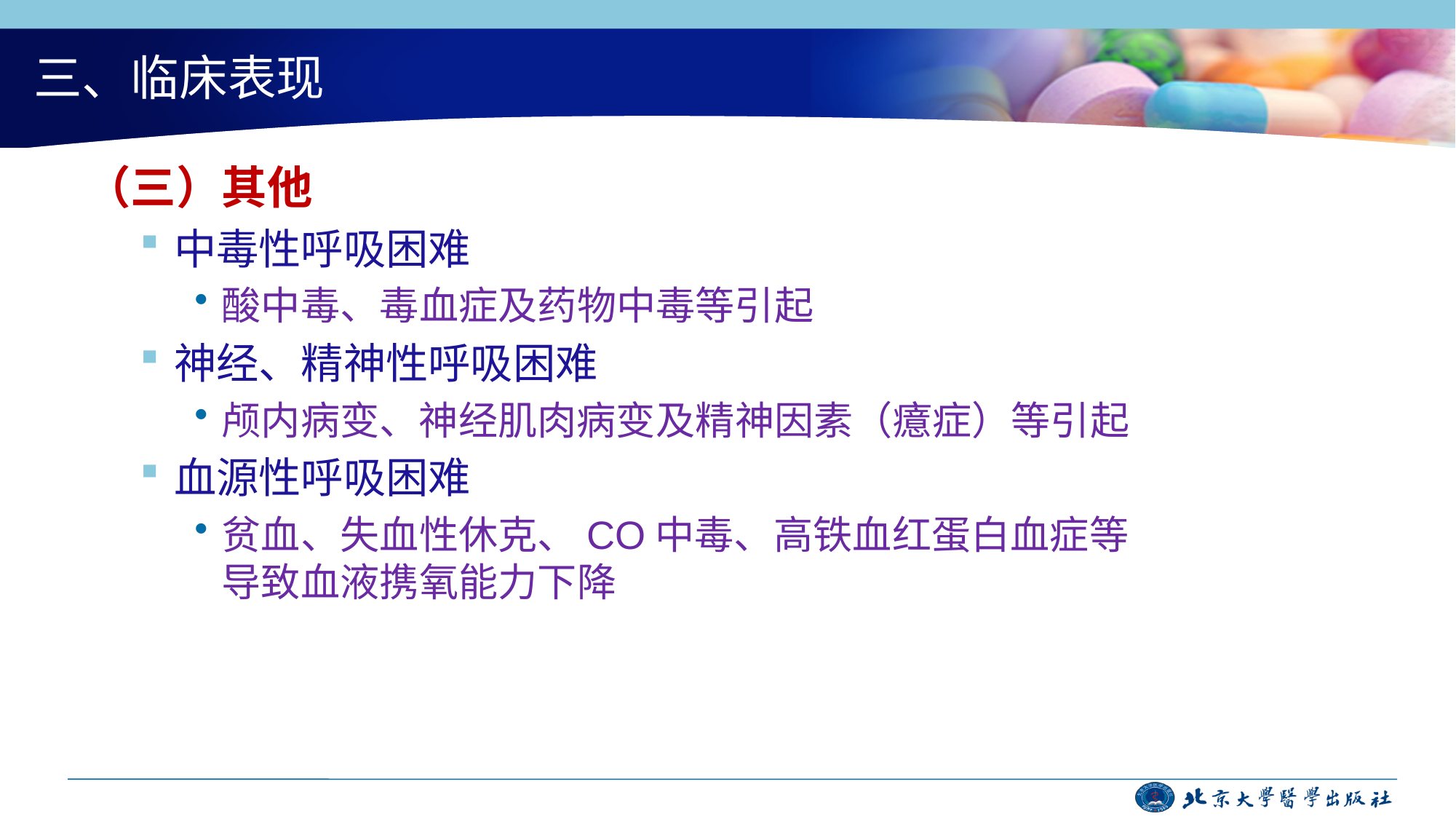

# 三、临床表现
（三）其他
中毒性呼吸困难
酸中毒、毒血症及药物中毒等引起
神经、精神性呼吸困难
颅内病变、神经肌肉病变及精神因素（癔症）等引起
血源性呼吸困难
贫血、失血性休克、CO中毒、高铁血红蛋白血症等导致血液携氧能力下降